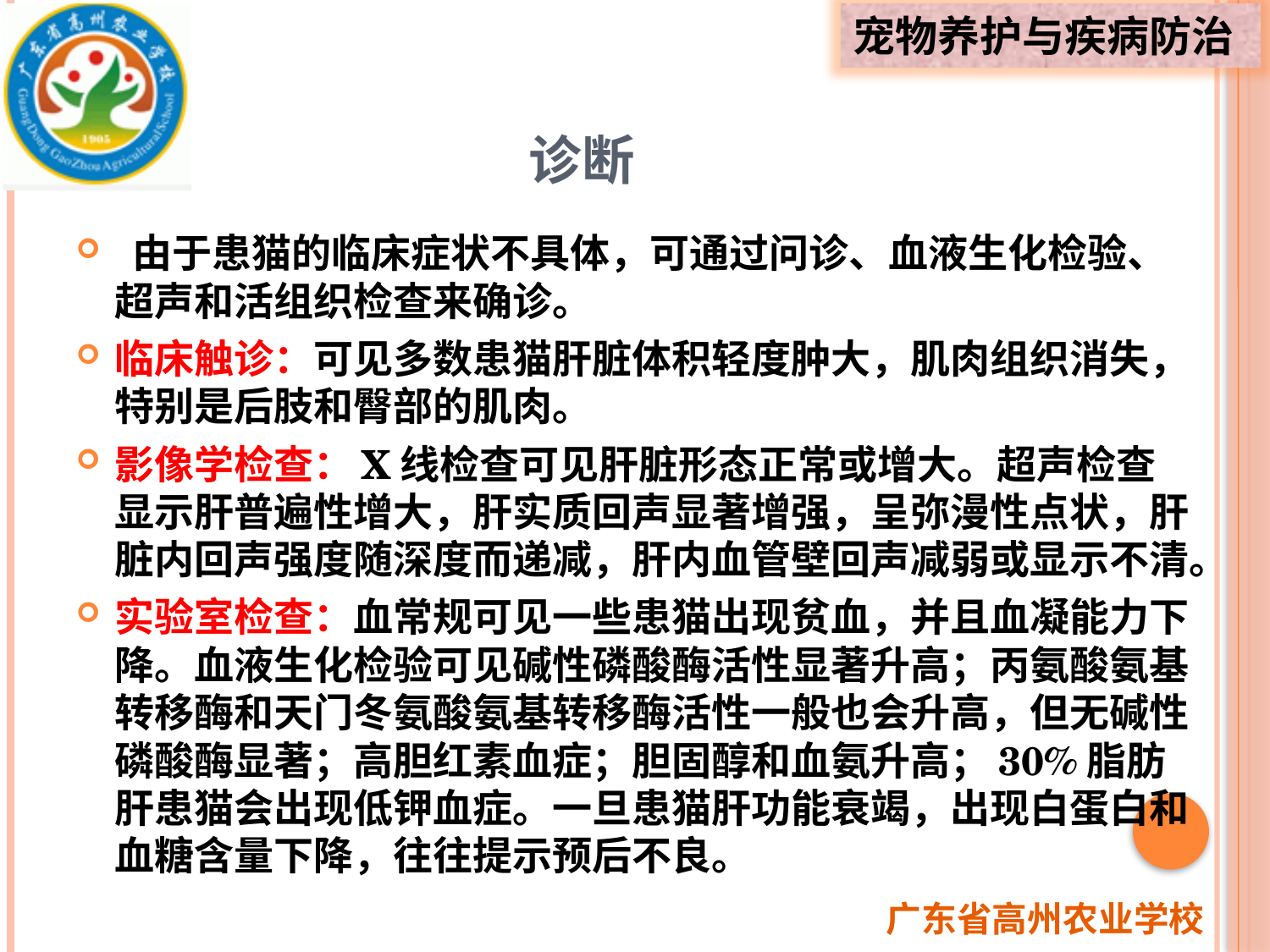

# 诊断
 由于患猫的临床症状不具体，可通过问诊、血液生化检验、超声和活组织检查来确诊。
临床触诊：可见多数患猫肝脏体积轻度肿大，肌肉组织消失，特别是后肢和臀部的肌肉。
影像学检查：X线检查可见肝脏形态正常或增大。超声检查显示肝普遍性增大，肝实质回声显著增强，呈弥漫性点状，肝脏内回声强度随深度而递减，肝内血管壁回声减弱或显示不清。
实验室检查：血常规可见一些患猫出现贫血，并且血凝能力下降。血液生化检验可见碱性磷酸酶活性显著升高；丙氨酸氨基转移酶和天门冬氨酸氨基转移酶活性一般也会升高，但无碱性磷酸酶显著；高胆红素血症；胆固醇和血氨升高；30%脂肪肝患猫会出现低钾血症。一旦患猫肝功能衰竭，出现白蛋白和血糖含量下降，往往提示预后不良。